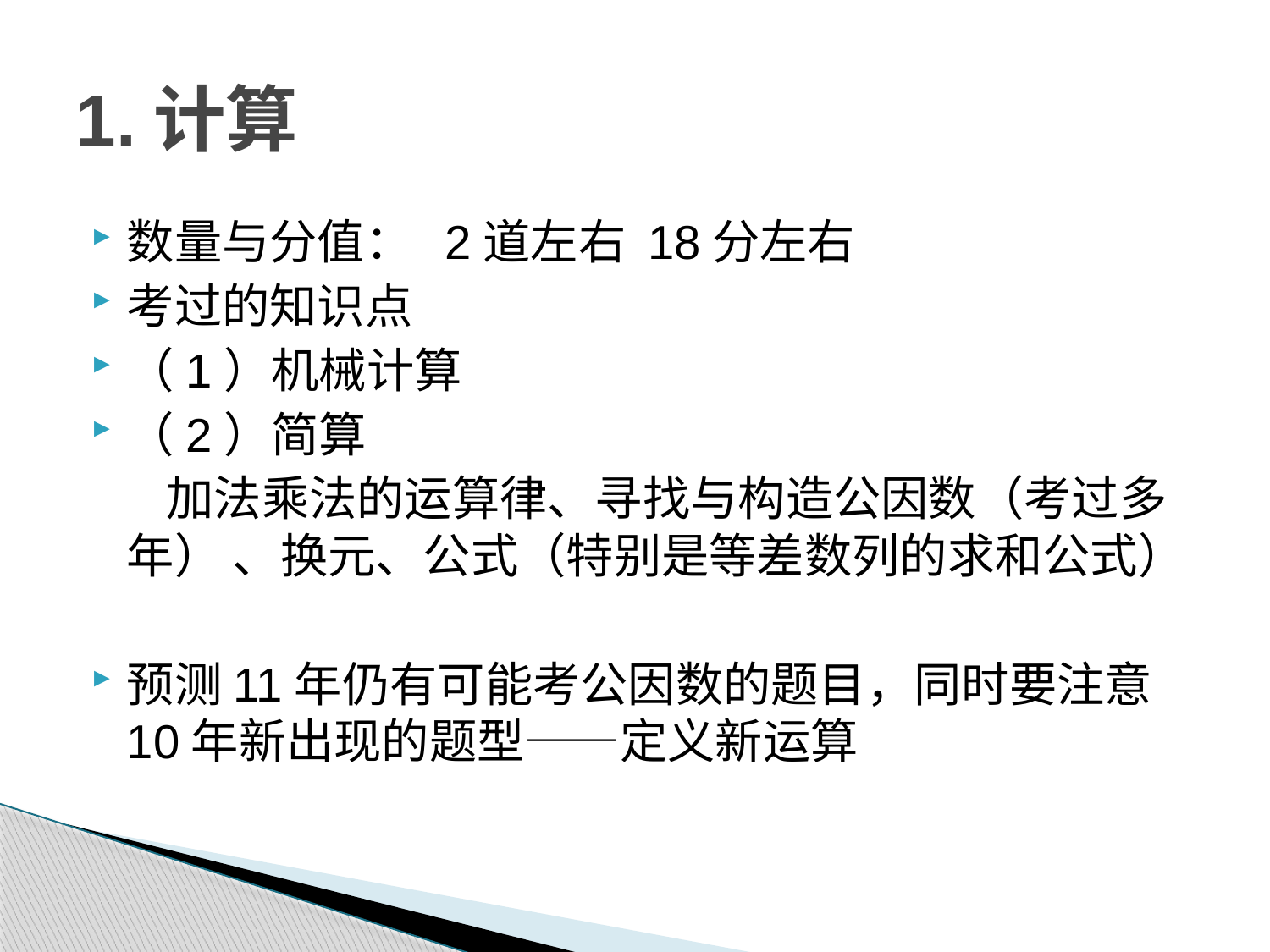

# 1.计算
数量与分值：  2道左右 18分左右
考过的知识点
（1）机械计算
（2）简算
      加法乘法的运算律、寻找与构造公因数（考过多年） 、换元、公式（特别是等差数列的求和公式）

预测11年仍有可能考公因数的题目，同时要注意10年新出现的题型——定义新运算